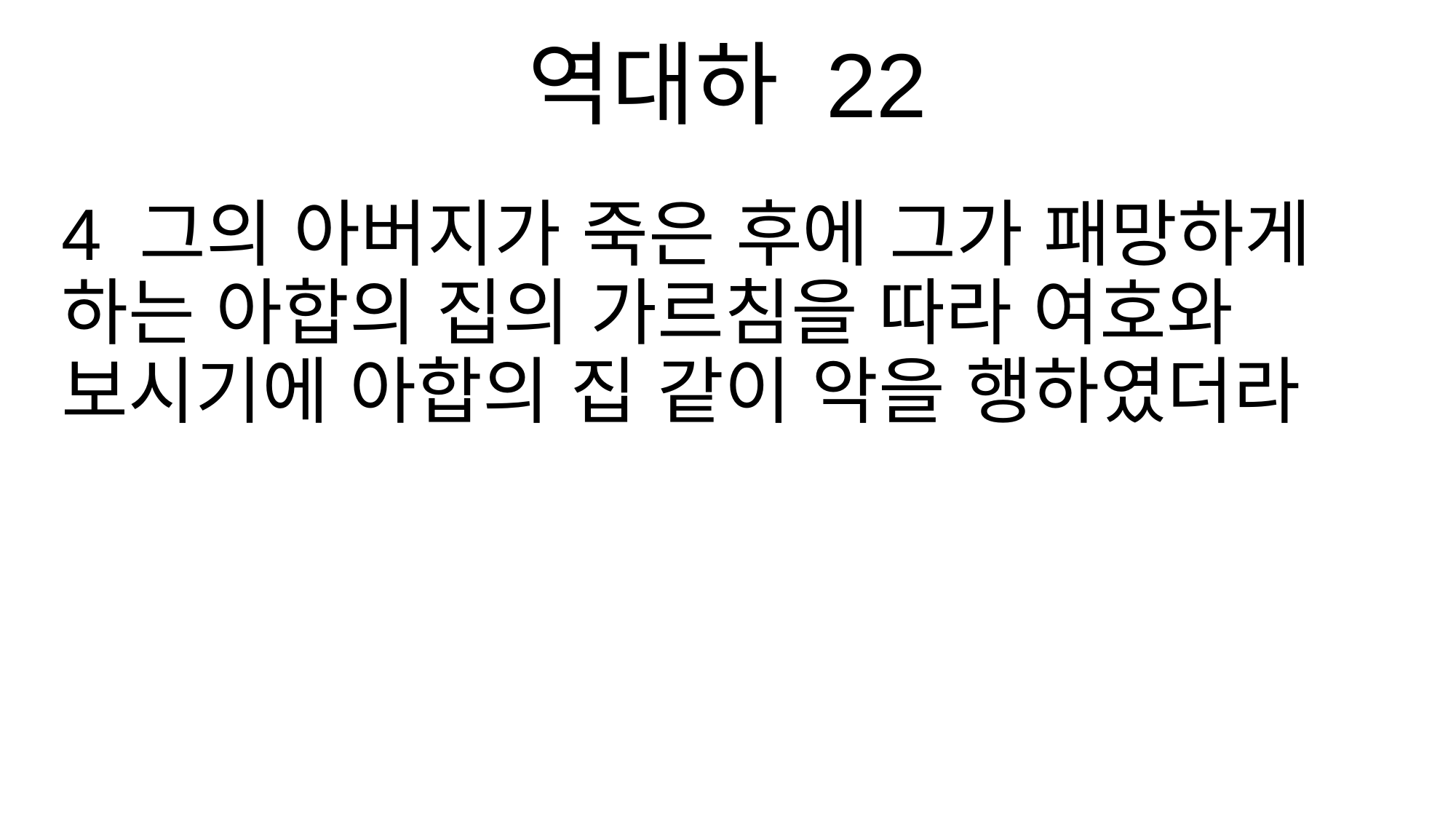

역대하 22
4 그의 아버지가 죽은 후에 그가 패망하게 하는 아합의 집의 가르침을 따라 여호와 보시기에 아합의 집 같이 악을 행하였더라